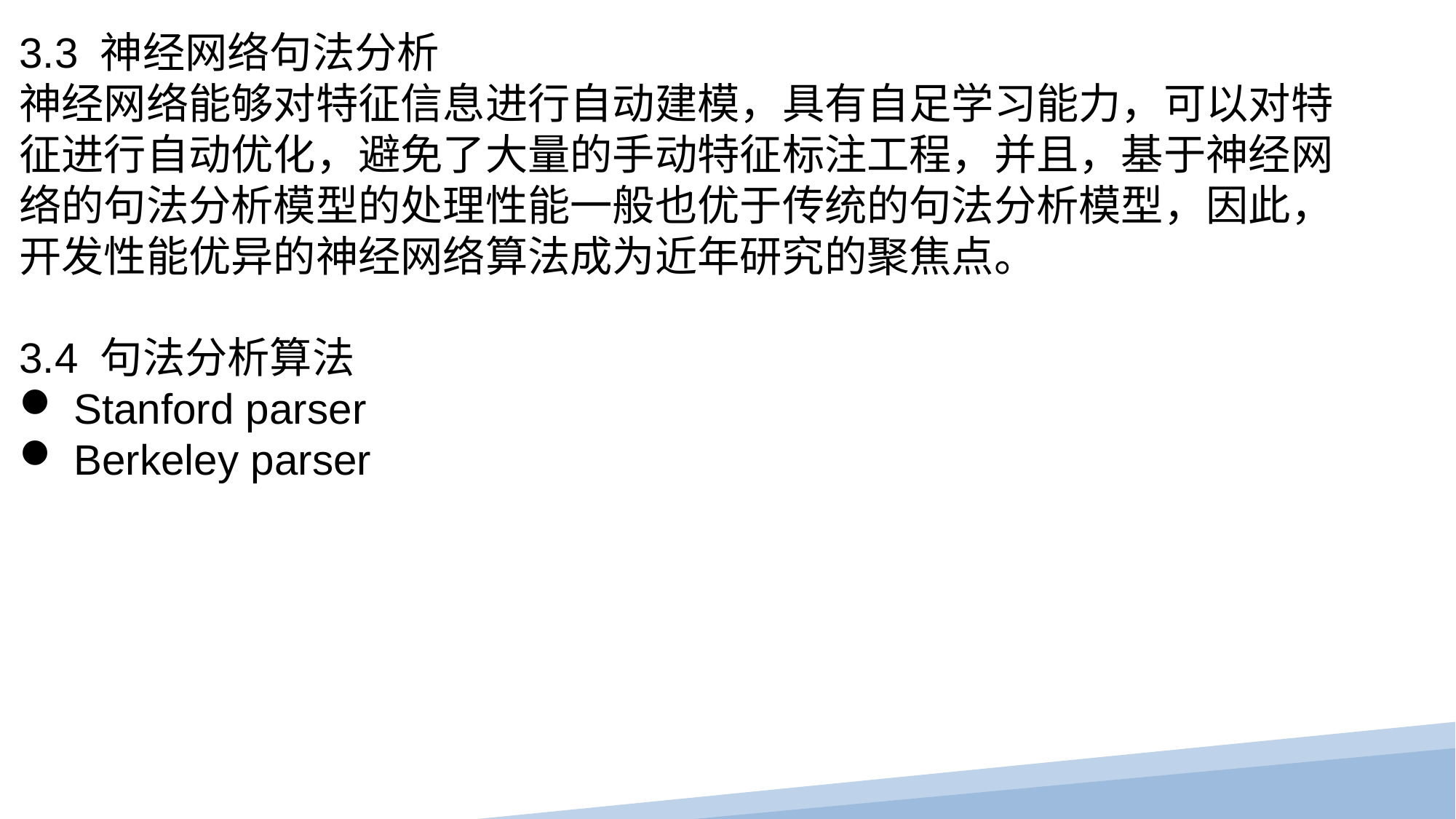

3.3 神经网络句法分析神经网络能够对特征信息进行自动建模，具有自足学习能力，可以对特征进行自动优化，避免了大量的手动特征标注工程，并且，基于神经网络的句法分析模型的处理性能一般也优于传统的句法分析模型，因此，开发性能优异的神经网络算法成为近年研究的聚焦点。

3.4 句法分析算法
Stanford parser
Berkeley parser

10